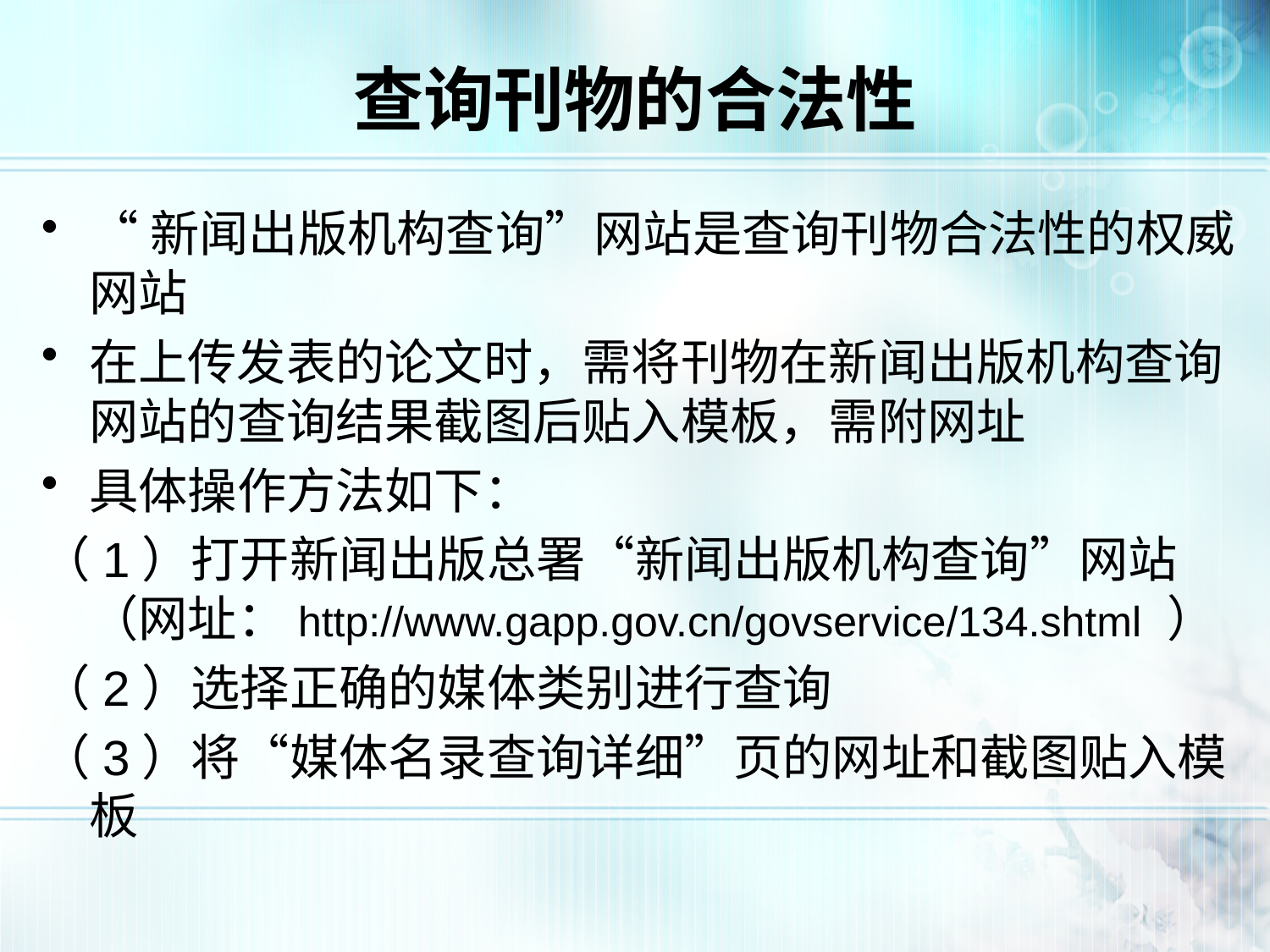

# 查询刊物的合法性
“新闻出版机构查询”网站是查询刊物合法性的权威网站
在上传发表的论文时，需将刊物在新闻出版机构查询网站的查询结果截图后贴入模板，需附网址
具体操作方法如下：
（1）打开新闻出版总署“新闻出版机构查询”网站（网址：http://www.gapp.gov.cn/govservice/134.shtml ）
（2）选择正确的媒体类别进行查询
（3）将“媒体名录查询详细”页的网址和截图贴入模板